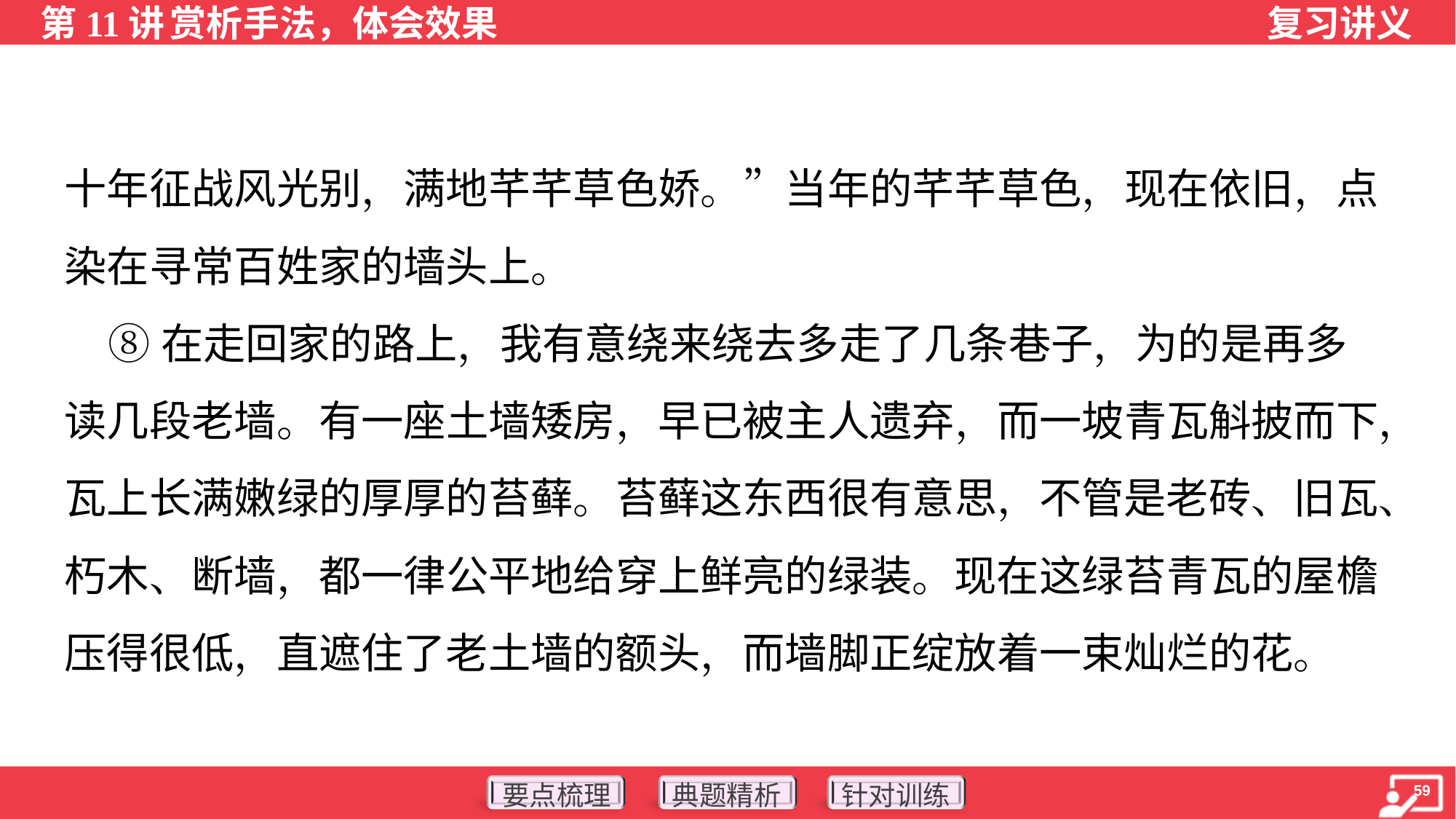

十年征战风光别，满地芊芊草色娇。”当年的芊芊草色，现在依旧，点
染在寻常百姓家的墙头上。
    ⑧在走回家的路上，我有意绕来绕去多走了几条巷子，为的是再多
读几段老墙。有一座土墙矮房，早已被主人遗弃，而一坡青瓦斛披而下，
瓦上长满嫩绿的厚厚的苔藓。苔藓这东西很有意思，不管是老砖、旧瓦、
朽木、断墙，都一律公平地给穿上鲜亮的绿装。现在这绿苔青瓦的屋檐
压得很低，直遮住了老土墙的额头，而墙脚正绽放着一束灿烂的花。